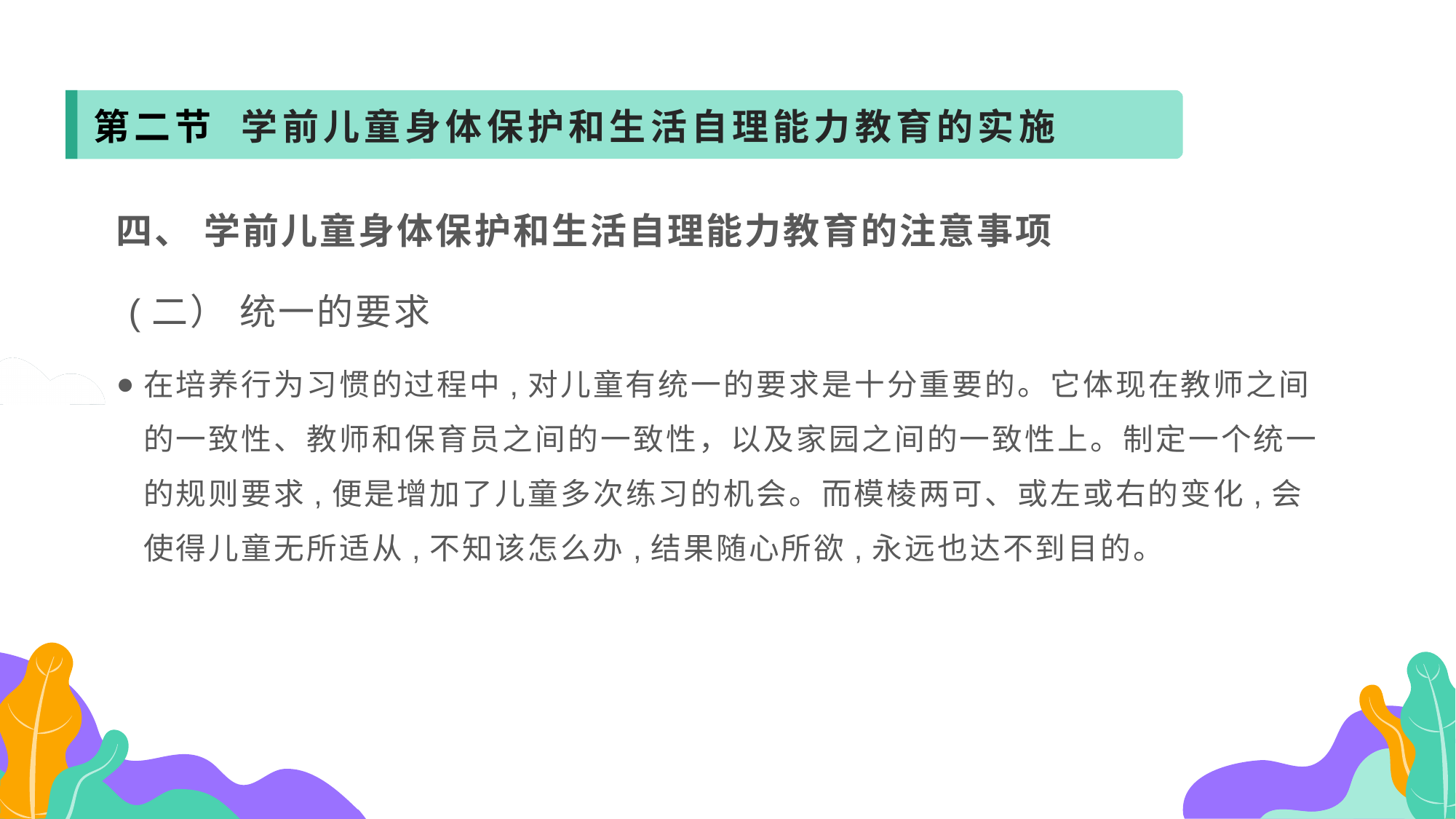

第二节  学前儿童身体保护和生活自理能力教育的实施
四、 学前儿童身体保护和生活自理能力教育的注意事项
 (二） 统一的要求
在培养行为习惯的过程中,对儿童有统一的要求是十分重要的。它体现在教师之间的一致性、教师和保育员之间的一致性，以及家园之间的一致性上。制定一个统一的规则要求,便是增加了儿童多次练习的机会。而模棱两可、或左或右的变化,会使得儿童无所适从,不知该怎么办,结果随心所欲,永远也达不到目的。